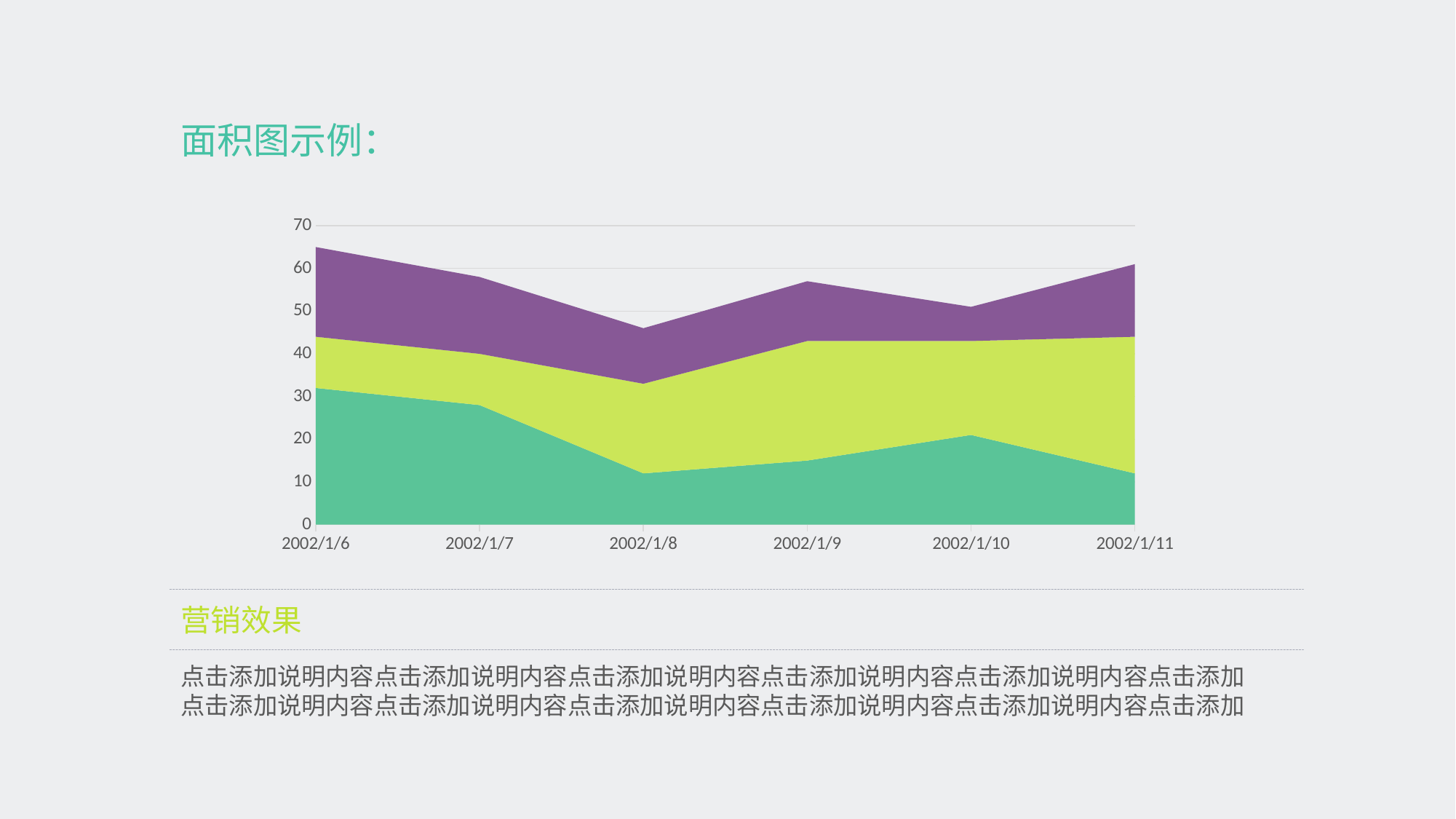

面积图示例：

### Chart

| Category | 系列 1 | 系列 2 | 系列 3 |
|---|---|---|---|
| 37262 | 32.0 | 12.0 | 21.0 |
| 37263 | 28.0 | 12.0 | 18.0 |
| 37264 | 12.0 | 21.0 | 13.0 |
| 37265 | 15.0 | 28.0 | 14.0 |
| 37266 | 21.0 | 22.0 | 8.0 |
| 37267 | 12.0 | 32.0 | 17.0 |
营销效果
点击添加说明内容点击添加说明内容点击添加说明内容点击添加说明内容点击添加说明内容点击添加
点击添加说明内容点击添加说明内容点击添加说明内容点击添加说明内容点击添加说明内容点击添加